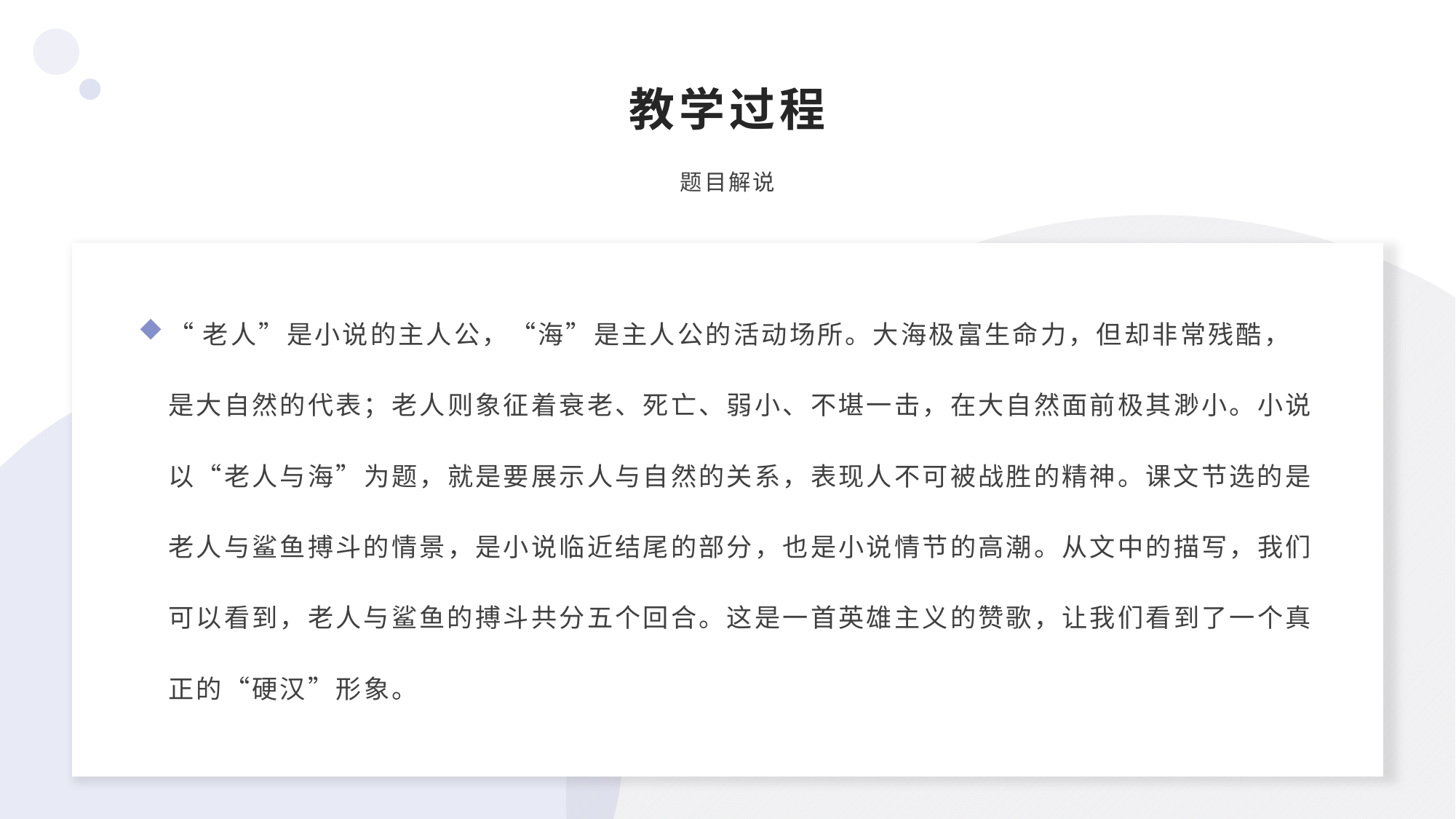

教学过程

题目解说

“老人”是小说的主人公，“海”是主人公的活动场所。大海极富生命力，但却非常残酷，是大自然的代表；老人则象征着衰老、死亡、弱小、不堪一击，在大自然面前极其渺小。小说以“老人与海”为题，就是要展示人与自然的关系，表现人不可被战胜的精神。课文节选的是老人与鲨鱼搏斗的情景，是小说临近结尾的部分，也是小说情节的高潮。从文中的描写，我们可以看到，老人与鲨鱼的搏斗共分五个回合。这是一首英雄主义的赞歌，让我们看到了一个真正的“硬汉”形象。